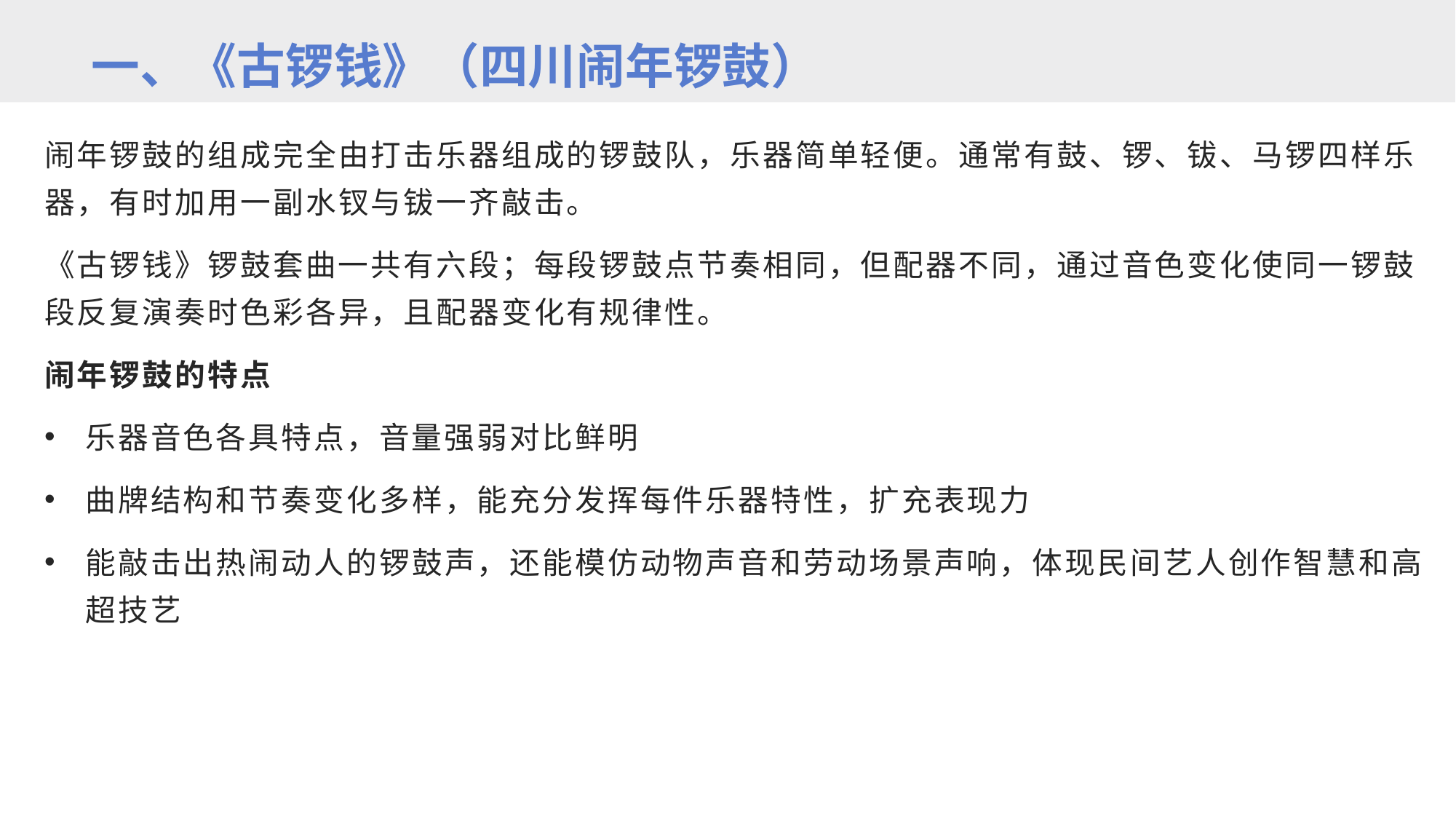

一、《古锣钱》（四川闹年锣鼓）
闹年锣鼓的组成完全由打击乐器组成的锣鼓队，乐器简单轻便。通常有鼓、锣、钹、马锣四样乐器，有时加用一副水钗与钹一齐敲击。
《古锣钱》锣鼓套曲一共有六段；每段锣鼓点节奏相同，但配器不同，通过音色变化使同一锣鼓段反复演奏时色彩各异，且配器变化有规律性。
闹年锣鼓的特点
乐器音色各具特点，音量强弱对比鲜明
曲牌结构和节奏变化多样，能充分发挥每件乐器特性，扩充表现力
能敲击出热闹动人的锣鼓声，还能模仿动物声音和劳动场景声响，体现民间艺人创作智慧和高超技艺